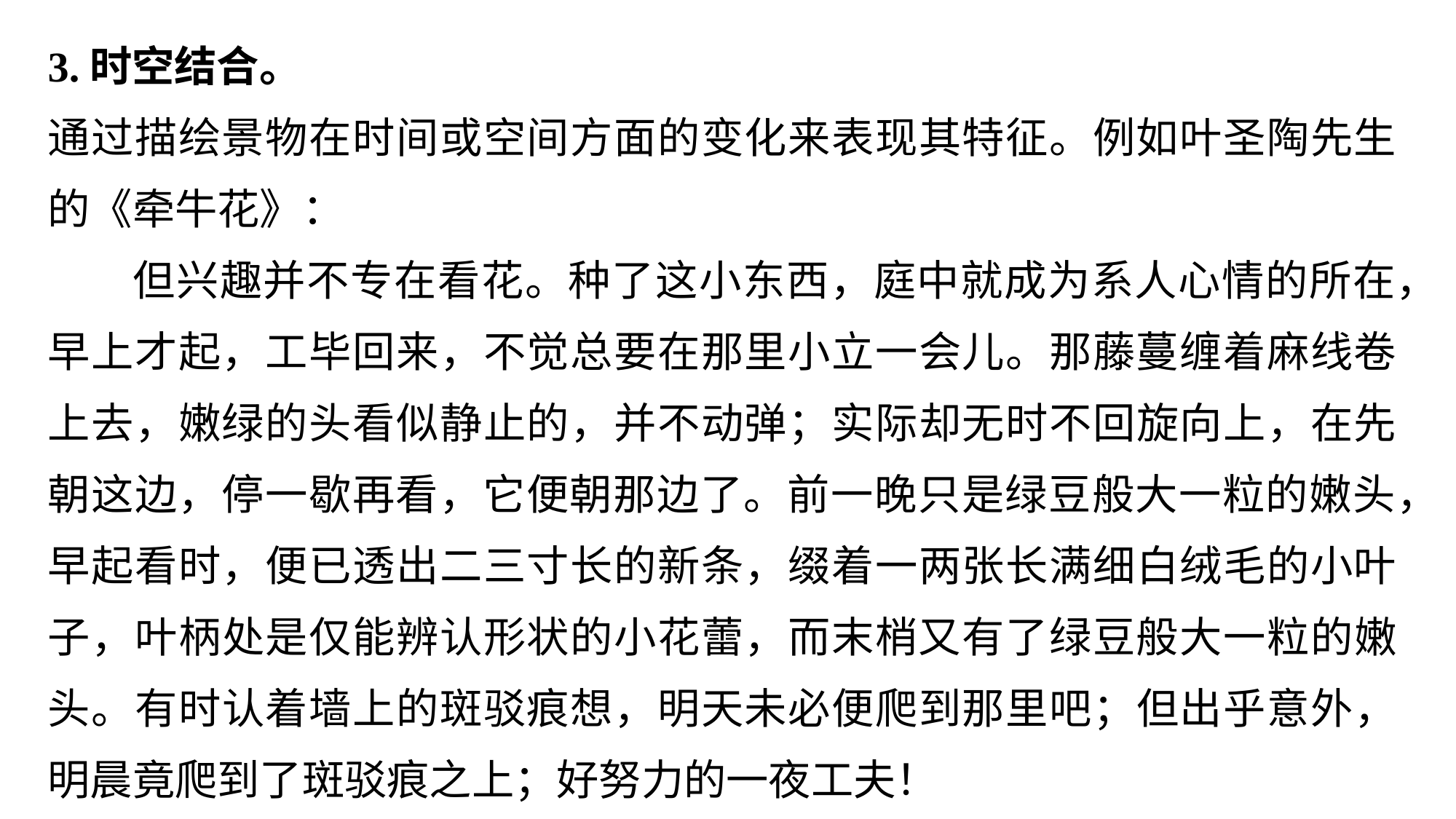

3.时空结合。
通过描绘景物在时间或空间方面的变化来表现其特征。例如叶圣陶先生的《牵牛花》：
但兴趣并不专在看花。种了这小东西，庭中就成为系人心情的所在，早上才起，工毕回来，不觉总要在那里小立一会儿。那藤蔓缠着麻线卷上去，嫩绿的头看似静止的，并不动弹；实际却无时不回旋向上，在先朝这边，停一歇再看，它便朝那边了。前一晚只是绿豆般大一粒的嫩头，早起看时，便已透出二三寸长的新条，缀着一两张长满细白绒毛的小叶子，叶柄处是仅能辨认形状的小花蕾，而末梢又有了绿豆般大一粒的嫩头。有时认着墙上的斑驳痕想，明天未必便爬到那里吧；但出乎意外，明晨竟爬到了斑驳痕之上；好努力的一夜工夫！